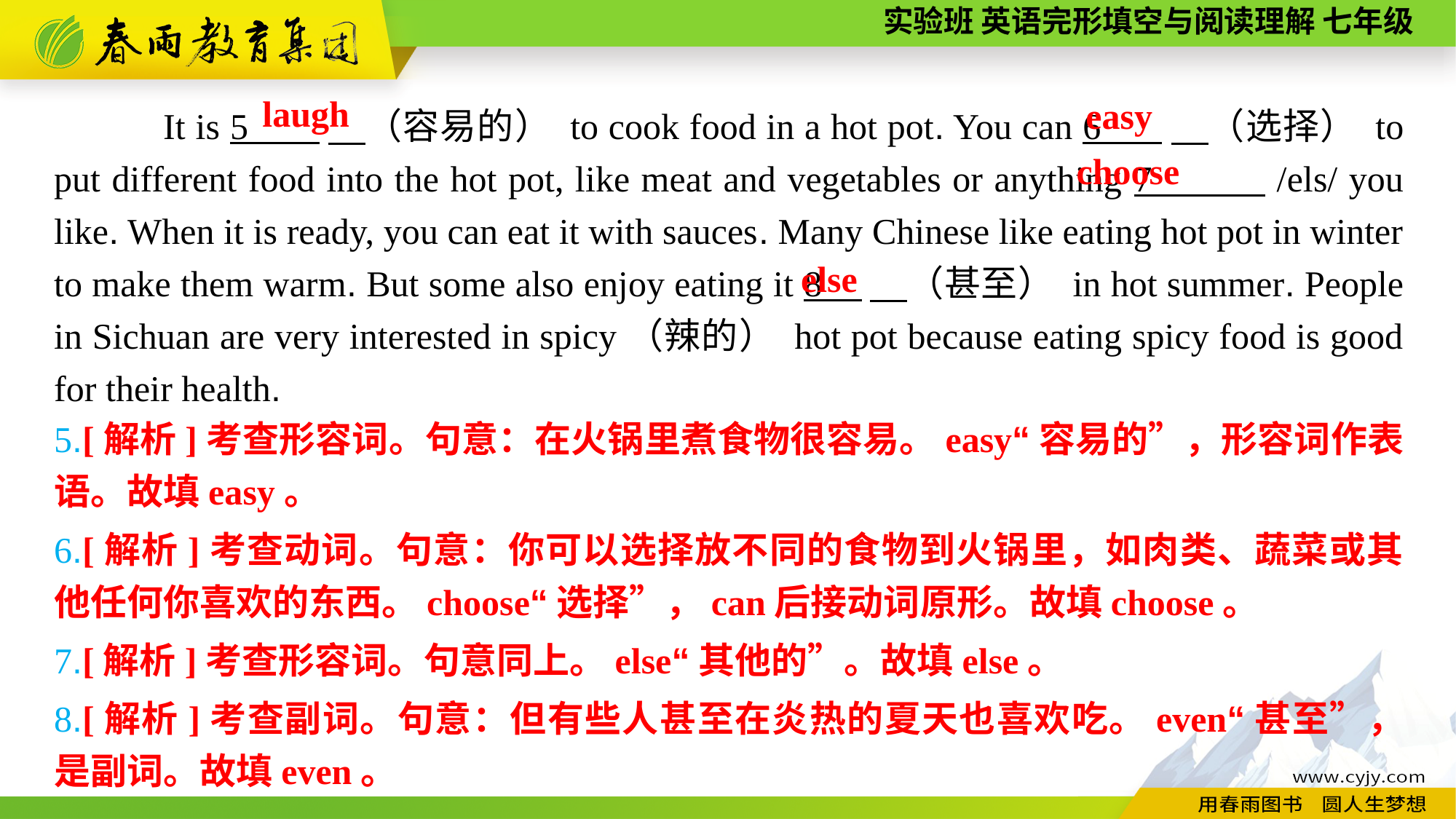

laugh
easy
It is 5       　（容易的） to cook food in a hot pot. You can 6      　（选择） to put different food into the hot pot, like meat and vegetables or anything 7           /els/ you like. When it is ready, you can eat it with sauces. Many Chinese like eating hot pot in winter to make them warm. But some also enjoy eating it 8    　（甚至） in hot summer. People in Sichuan are very interested in spicy（辣的） hot pot because eating spicy food is good for their health.
choose
else
5.[解析]考查形容词。句意：在火锅里煮食物很容易。easy“容易的”，形容词作表语。故填easy。
6.[解析]考查动词。句意：你可以选择放不同的食物到火锅里，如肉类、蔬菜或其他任何你喜欢的东西。choose“选择”，can后接动词原形。故填choose。
7.[解析]考查形容词。句意同上。else“其他的”。故填else。
8.[解析]考查副词。句意：但有些人甚至在炎热的夏天也喜欢吃。even“甚至”，是副词。故填even。